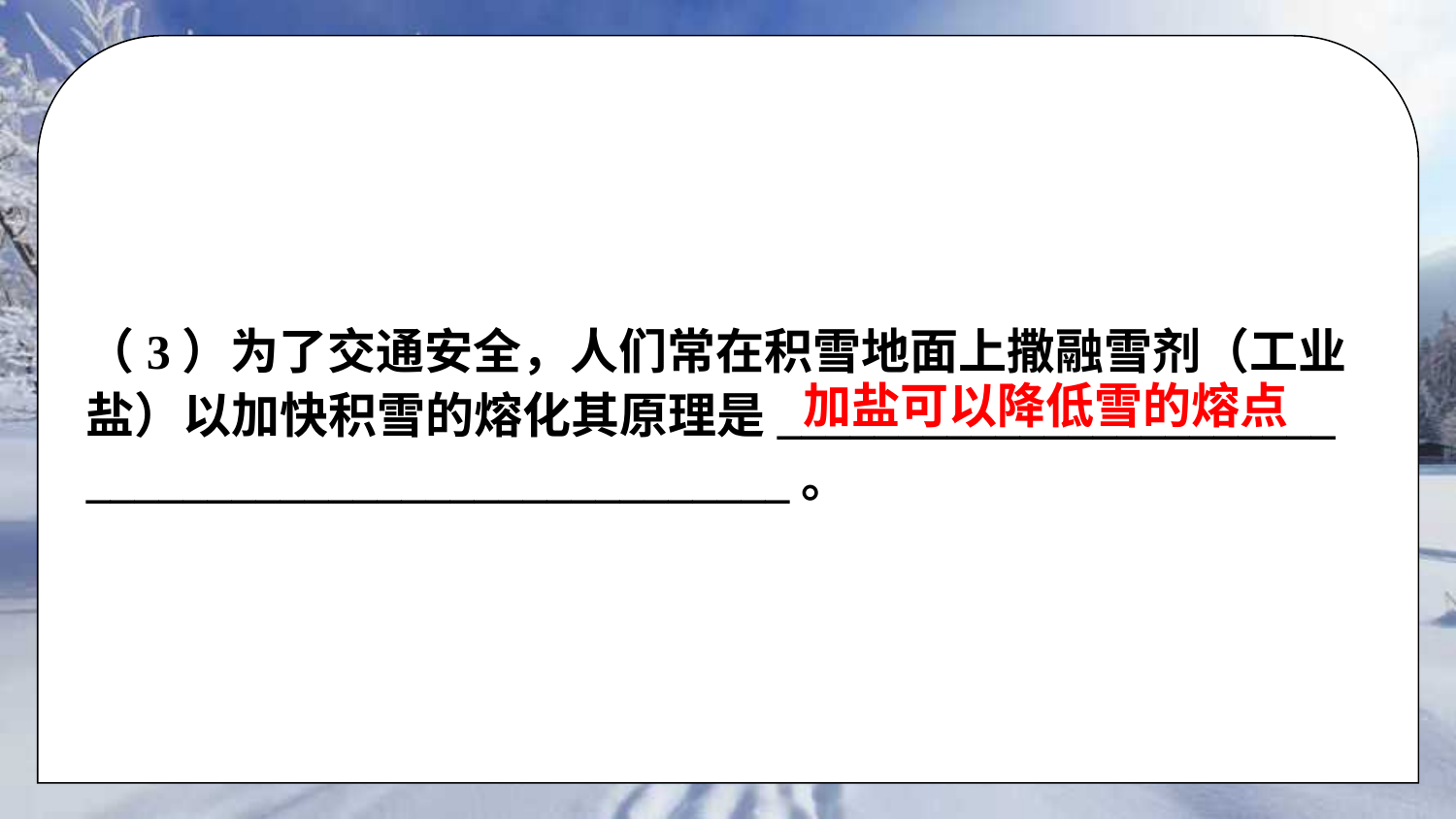

（3）为了交通安全，人们常在积雪地面上撒融雪剂（工业盐）以加快积雪的熔化其原理是_______________________
_____________________________。
加盐可以降低雪的熔点